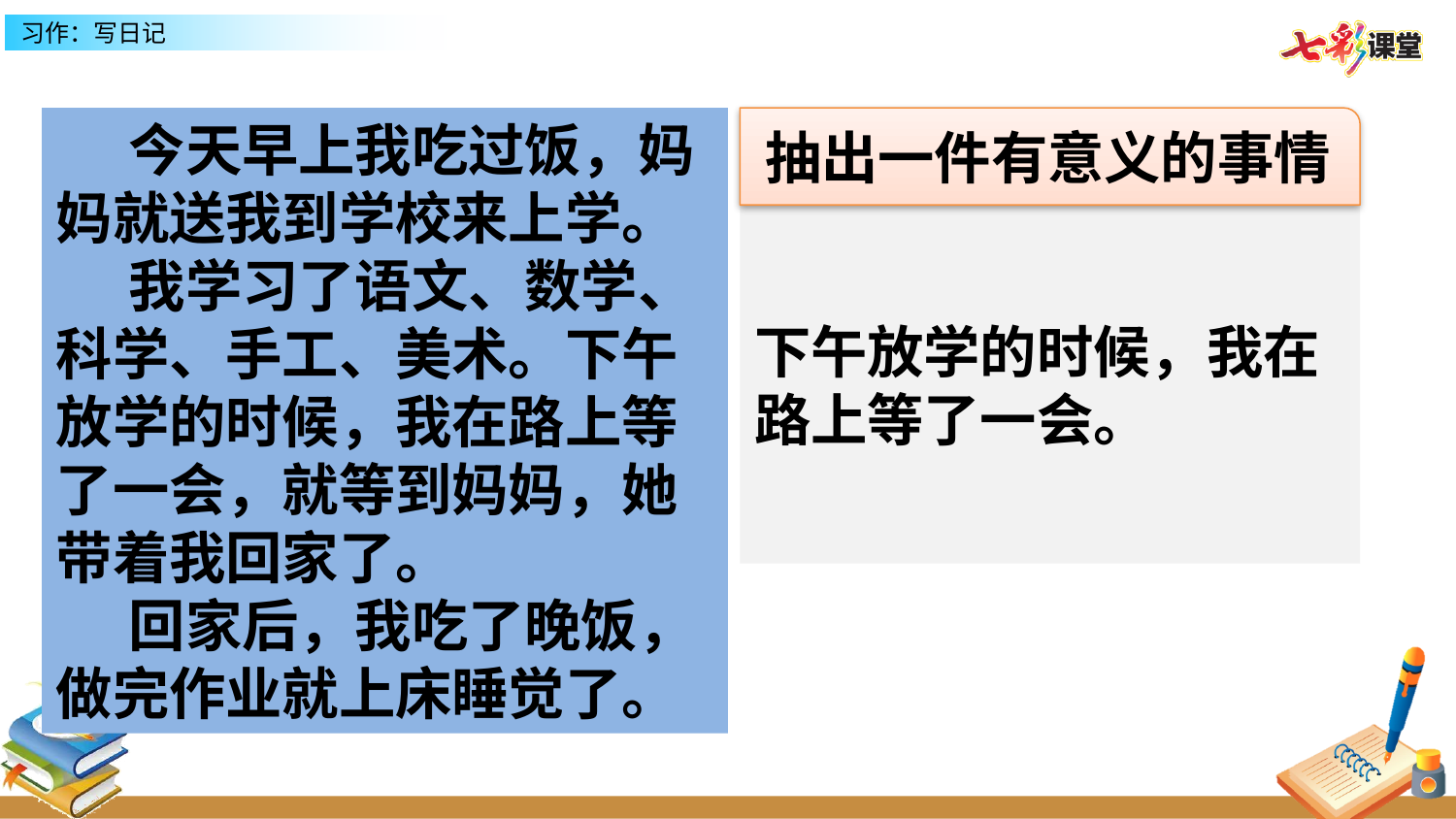

今天早上我吃过饭，妈妈就送我到学校来上学。
我学习了语文、数学、科学、手工、美术。下午放学的时候，我在路上等了一会，就等到妈妈，她带着我回家了。
回家后，我吃了晚饭，做完作业就上床睡觉了。
抽出一件有意义的事情
下午放学的时候，我在路上等了一会。